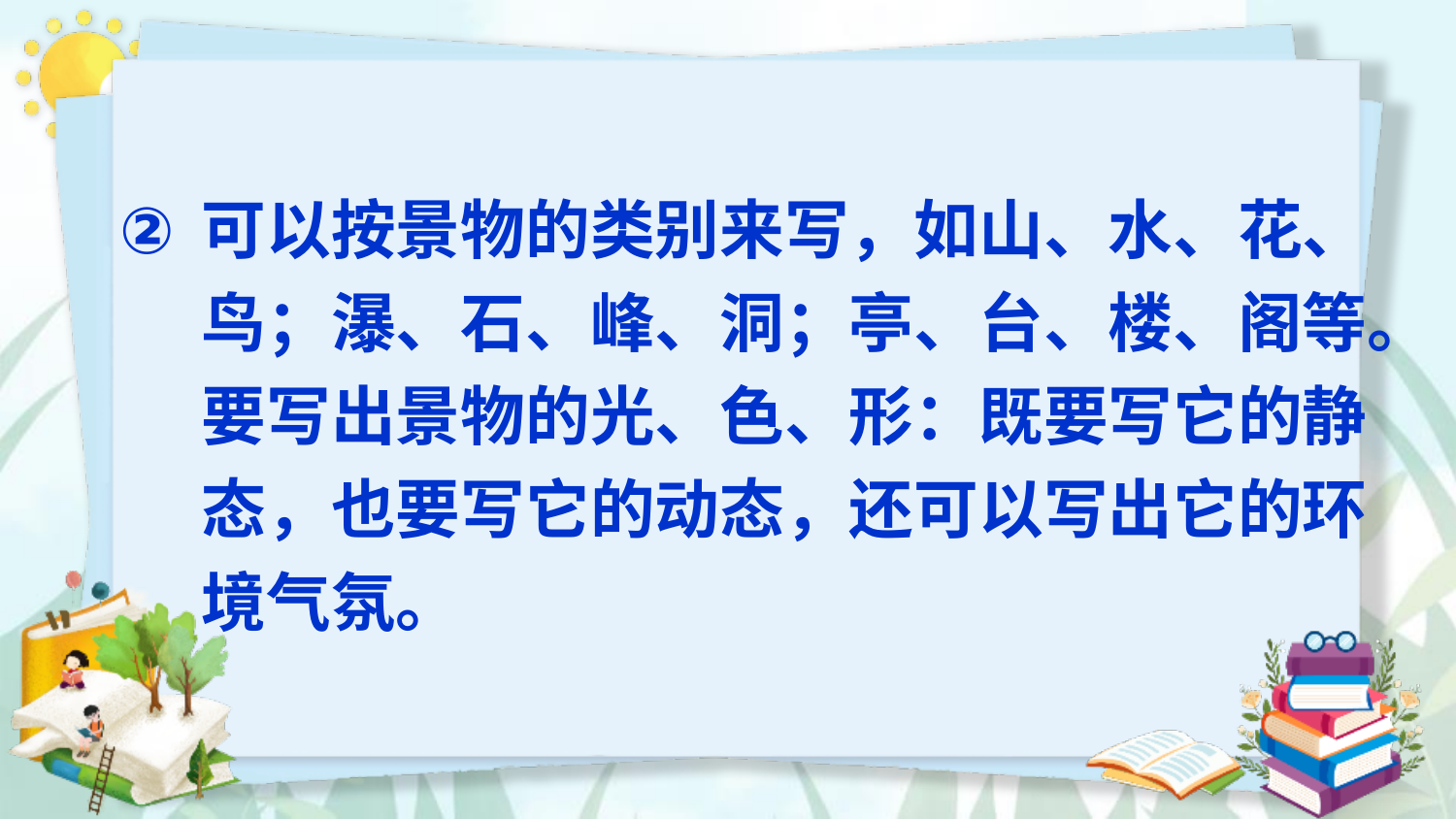

可以按景物的类别来写，如山、水、花、鸟；瀑、石、峰、洞；亭、台、楼、阁等。要写出景物的光、色、形：既要写它的静态，也要写它的动态，还可以写出它的环境气氛。